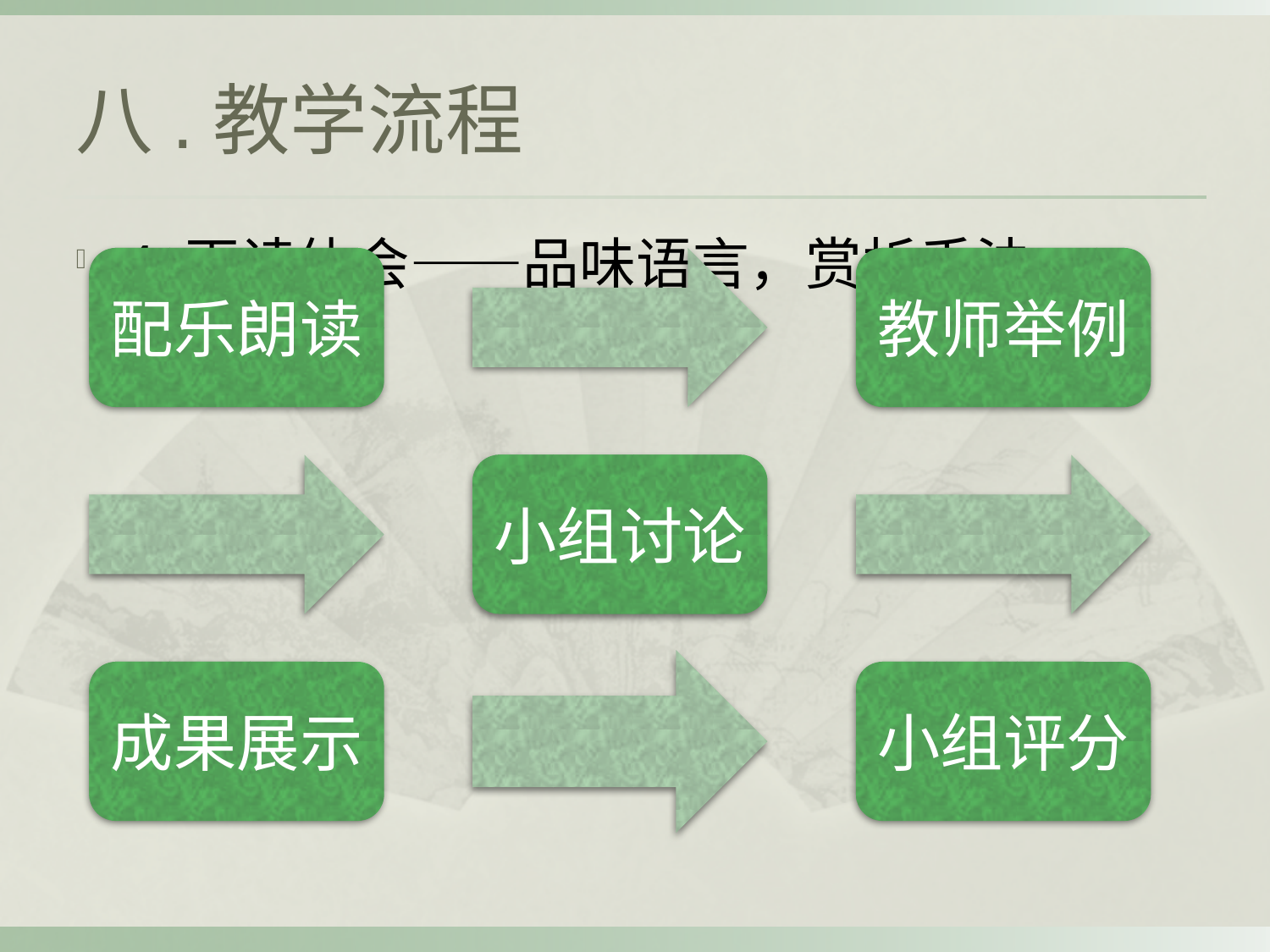

# 八.教学流程
4.再读体会——品味语言，赏析手法
配乐朗读
教师举例
小组讨论
成果展示
小组评分